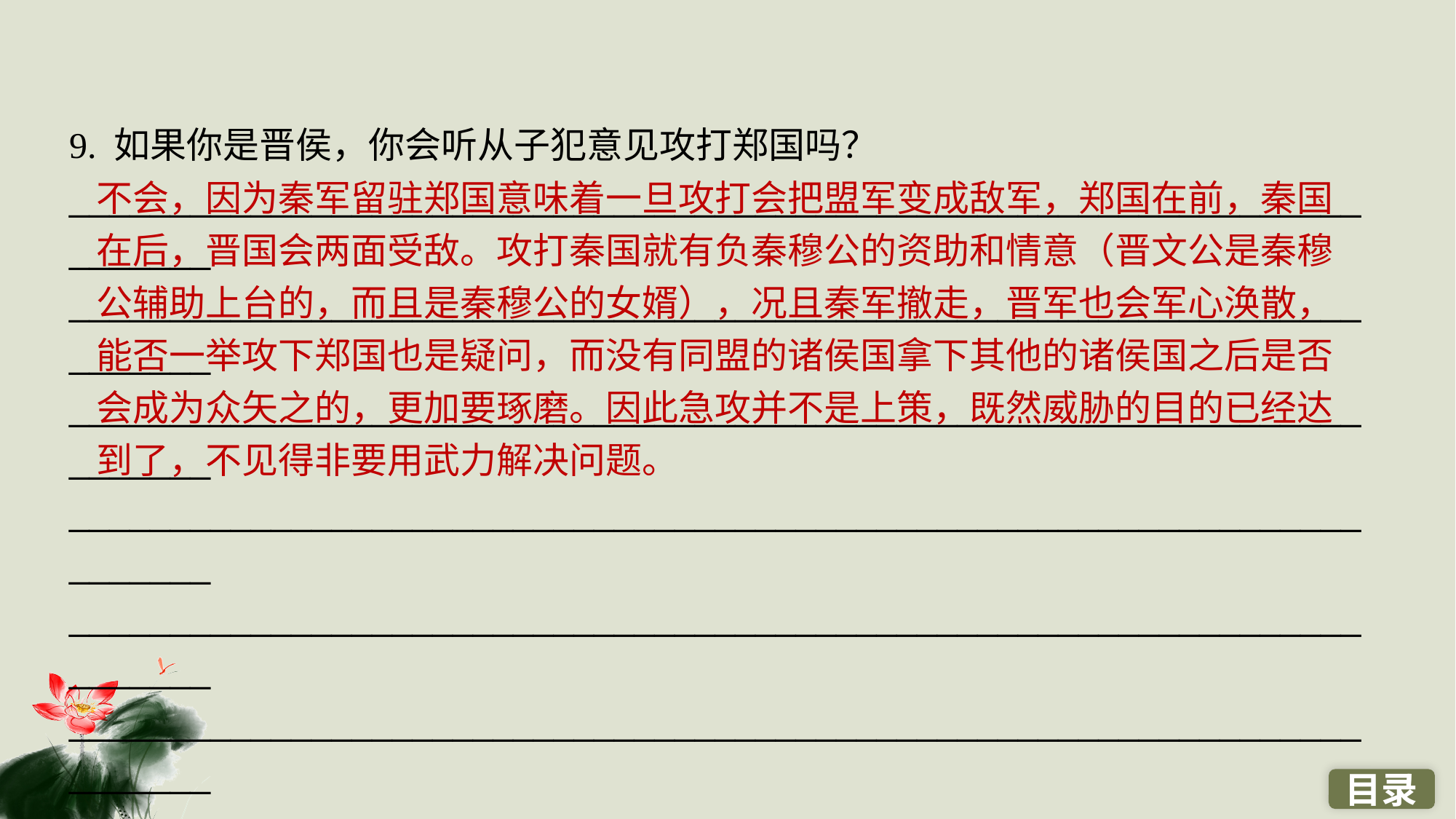

9. 如果你是晋侯，你会听从子犯意见攻打郑国吗？
_______________________________________________________________________
_______________________________________________________________________
_______________________________________________________________________
_______________________________________________________________________
_______________________________________________________________________
_______________________________________________________________________

不会，因为秦军留驻郑国意味着一旦攻打会把盟军变成敌军，郑国在前，秦国在后，晋国会两面受敌。攻打秦国就有负秦穆公的资助和情意（晋文公是秦穆公辅助上台的，而且是秦穆公的女婿），况且秦军撤走，晋军也会军心涣散，能否一举攻下郑国也是疑问，而没有同盟的诸侯国拿下其他的诸侯国之后是否会成为众矢之的，更加要琢磨。因此急攻并不是上策，既然威胁的目的已经达到了，不见得非要用武力解决问题。